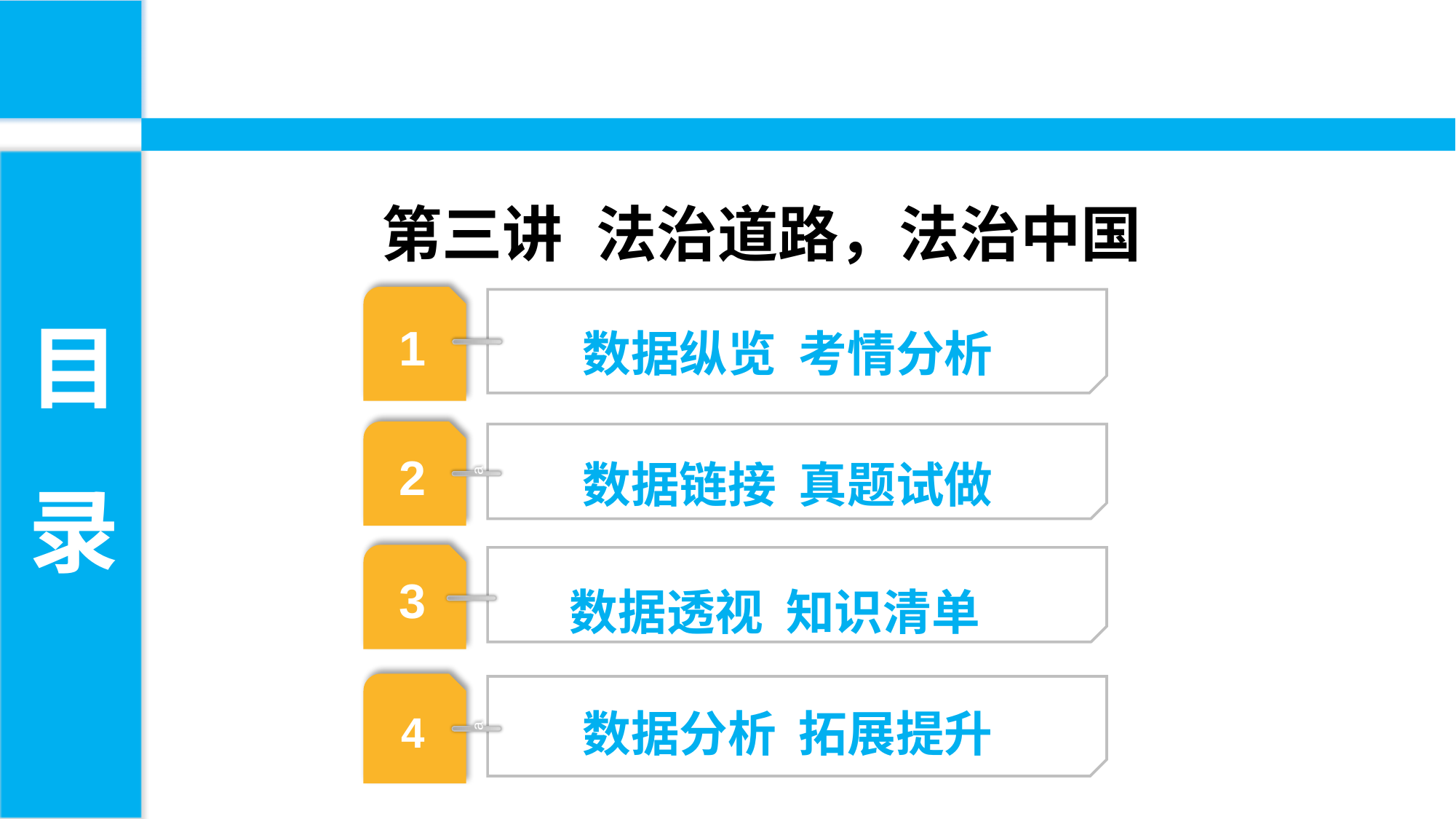

第三讲  法治道路，法治中国

目
录
1
数据纵览  考情分析

数据链接  真题试做
2

a
3

数据透视  知识清单

数据分析  拓展提升
4

a